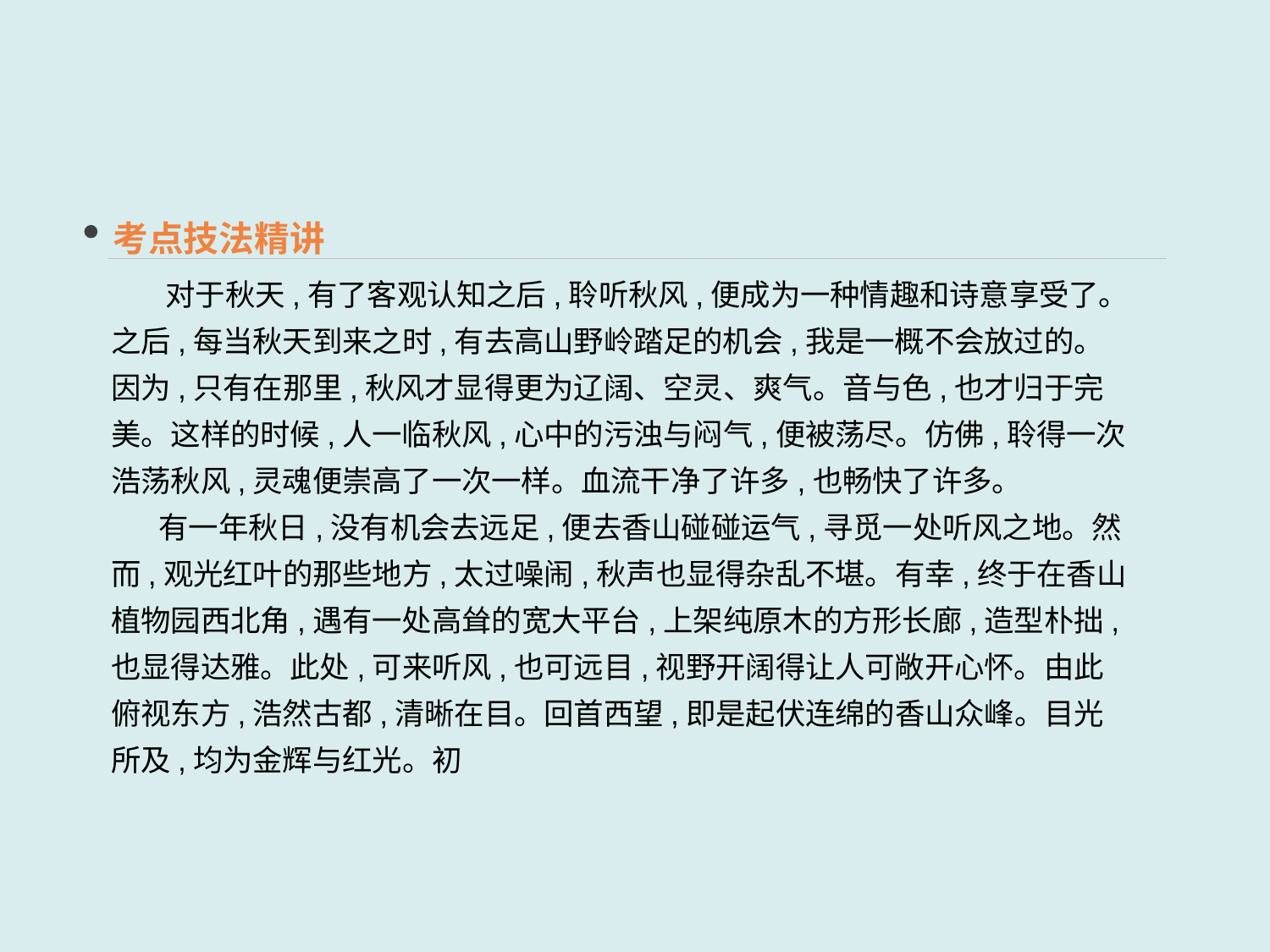

考点技法精讲

       对于秋天,有了客观认知之后,聆听秋风,便成为一种情趣和诗意享受了。之后,每当秋天到来之时,有去高山野岭踏足的机会,我是一概不会放过的。因为,只有在那里,秋风才显得更为辽阔、空灵、爽气。音与色,也才归于完美。这样的时候,人一临秋风,心中的污浊与闷气,便被荡尽。仿佛,聆得一次浩荡秋风,灵魂便崇高了一次一样。血流干净了许多,也畅快了许多。
      有一年秋日,没有机会去远足,便去香山碰碰运气,寻觅一处听风之地。然而,观光红叶的那些地方,太过噪闹,秋声也显得杂乱不堪。有幸,终于在香山植物园西北角,遇有一处高耸的宽大平台,上架纯原木的方形长廊,造型朴拙,也显得达雅。此处,可来听风,也可远目,视野开阔得让人可敞开心怀。由此俯视东方,浩然古都,清晰在目。回首西望,即是起伏连绵的香山众峰。目光所及,均为金辉与红光。初